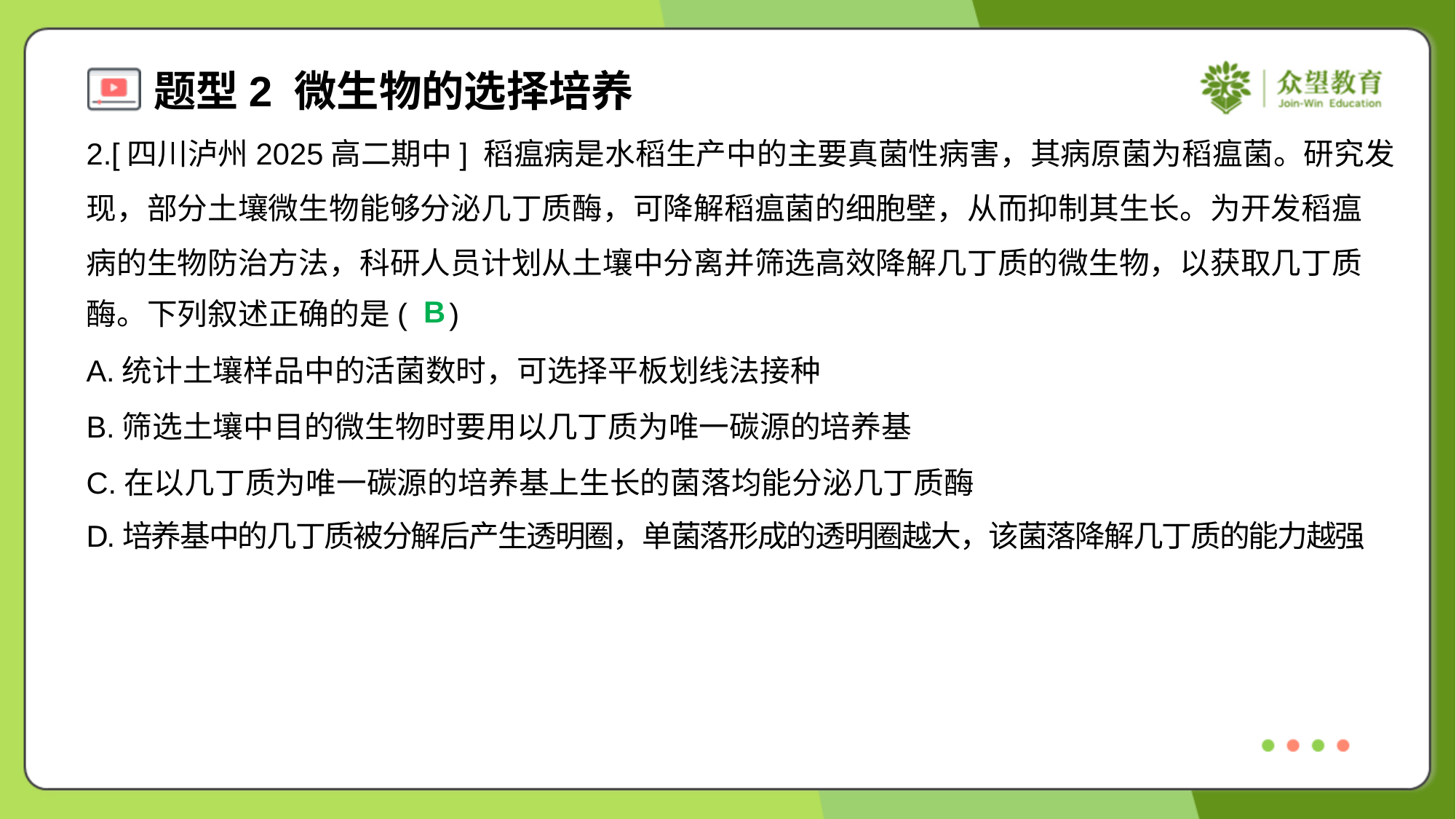

2.[四川泸州2025高二期中] 稻瘟病是水稻生产中的主要真菌性病害，其病原菌为稻瘟菌。研究发
现，部分土壤微生物能够分泌几丁质酶，可降解稻瘟菌的细胞壁，从而抑制其生长。为开发稻瘟
病的生物防治方法，科研人员计划从土壤中分离并筛选高效降解几丁质的微生物，以获取几丁质
酶。下列叙述正确的是(     )
B
A.统计土壤样品中的活菌数时，可选择平板划线法接种
B.筛选土壤中目的微生物时要用以几丁质为唯一碳源的培养基
C.在以几丁质为唯一碳源的培养基上生长的菌落均能分泌几丁质酶
D.培养基中的几丁质被分解后产生透明圈，单菌落形成的透明圈越大，该菌落降解几丁质的能力越强